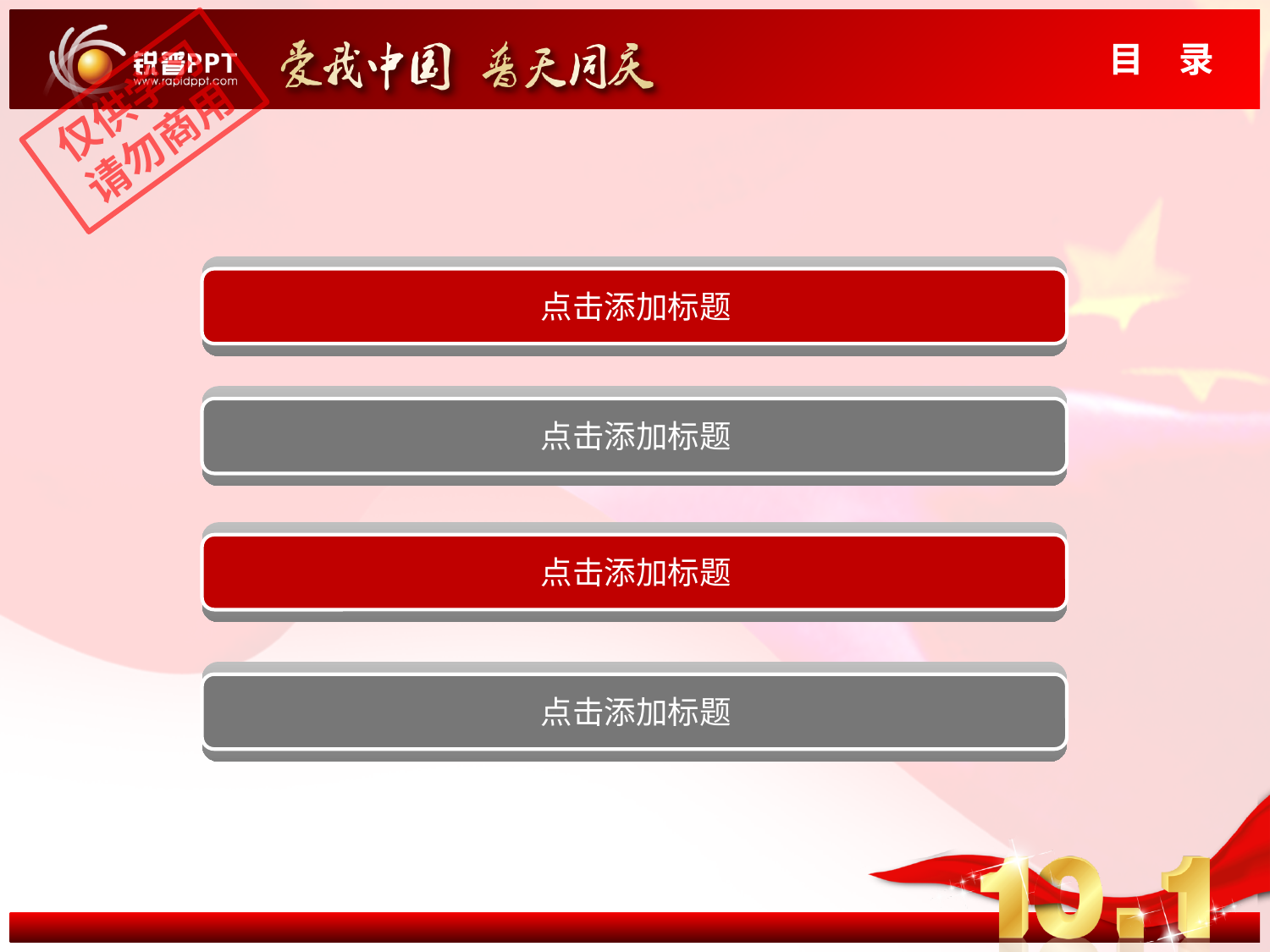

目　录
仅供学习
请勿商用

点击添加标题

点击添加标题

点击添加标题

点击添加标题